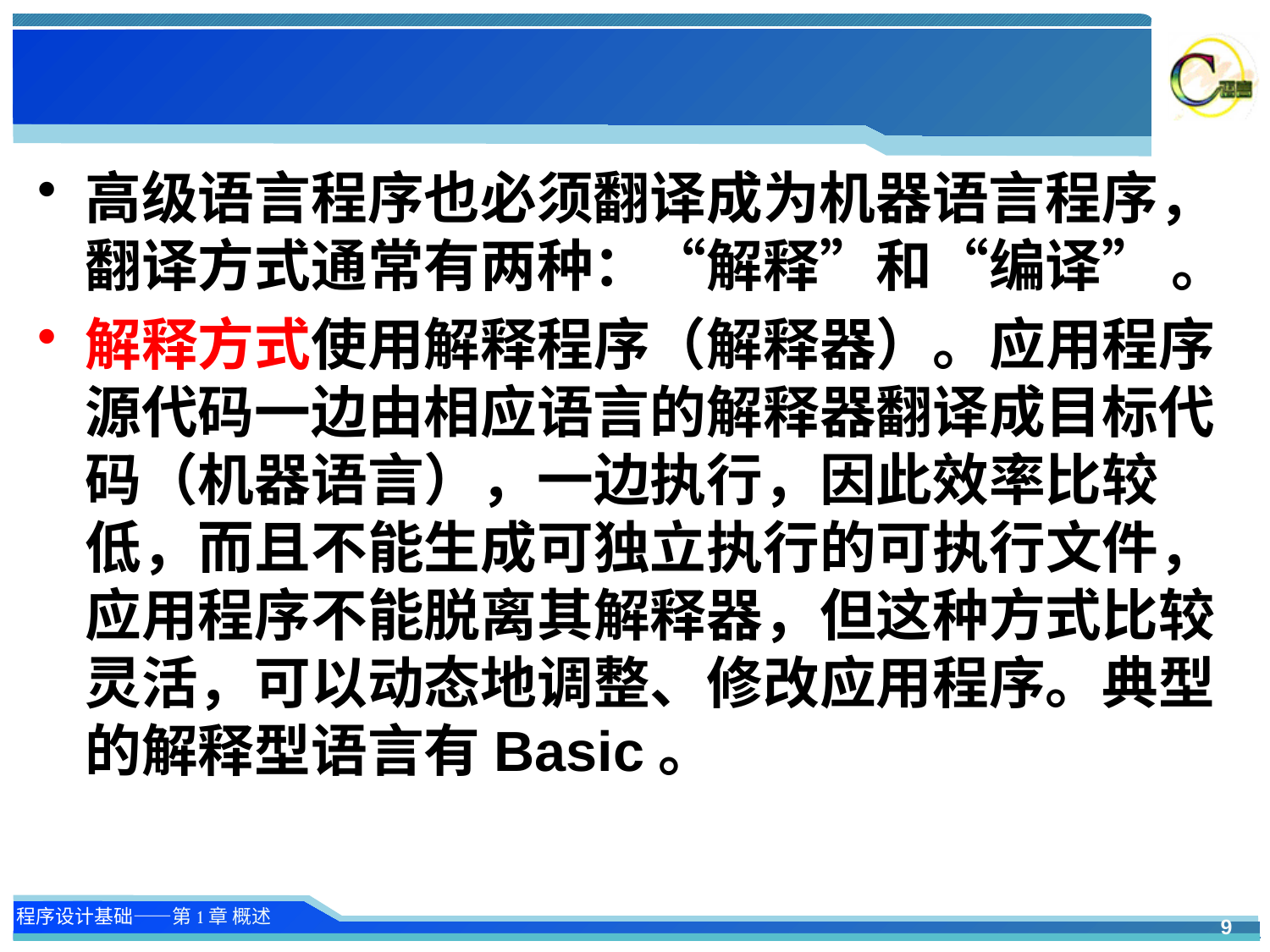

高级语言程序也必须翻译成为机器语言程序，翻译方式通常有两种：“解释”和“编译” 。
解释方式使用解释程序（解释器）。应用程序源代码一边由相应语言的解释器翻译成目标代码（机器语言），一边执行，因此效率比较低，而且不能生成可独立执行的可执行文件，应用程序不能脱离其解释器，但这种方式比较灵活，可以动态地调整、修改应用程序。典型的解释型语言有Basic。
9